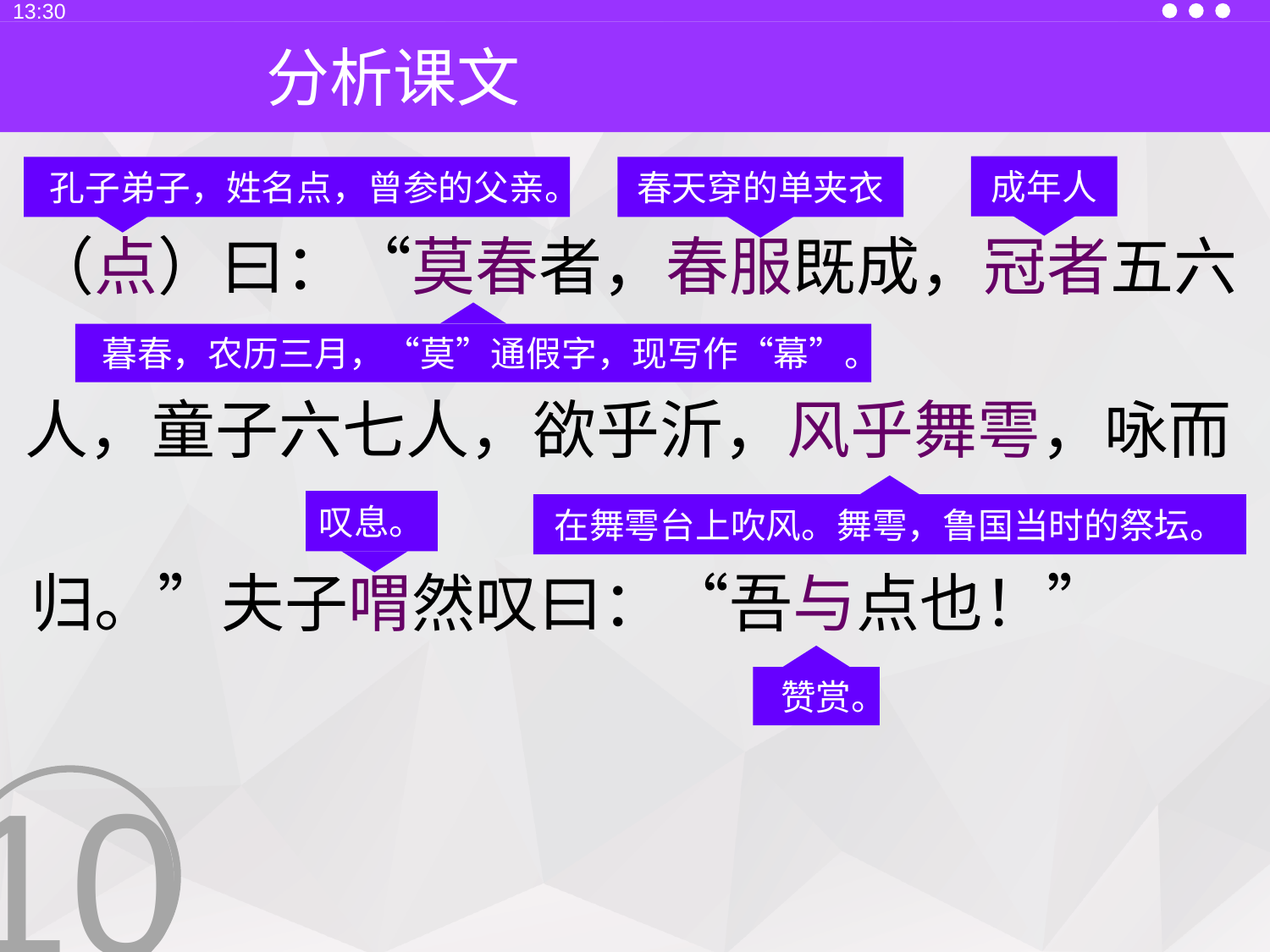

13:30

分析课文
成年人

孔子弟子，姓名点，曾参的父亲。

春天穿的单夹衣

（点）曰：“莫春者，春服既成，冠者五六

暮春，农历三月，“莫”通假字，现写作“幕”。
人，童子六七人，欲乎沂，风乎舞雩，咏而

在舞雩台上吹风。舞雩，鲁国当时的祭坛。
叹息。

归。”夫子喟然叹曰：“吾与点也！”

赞赏。
10